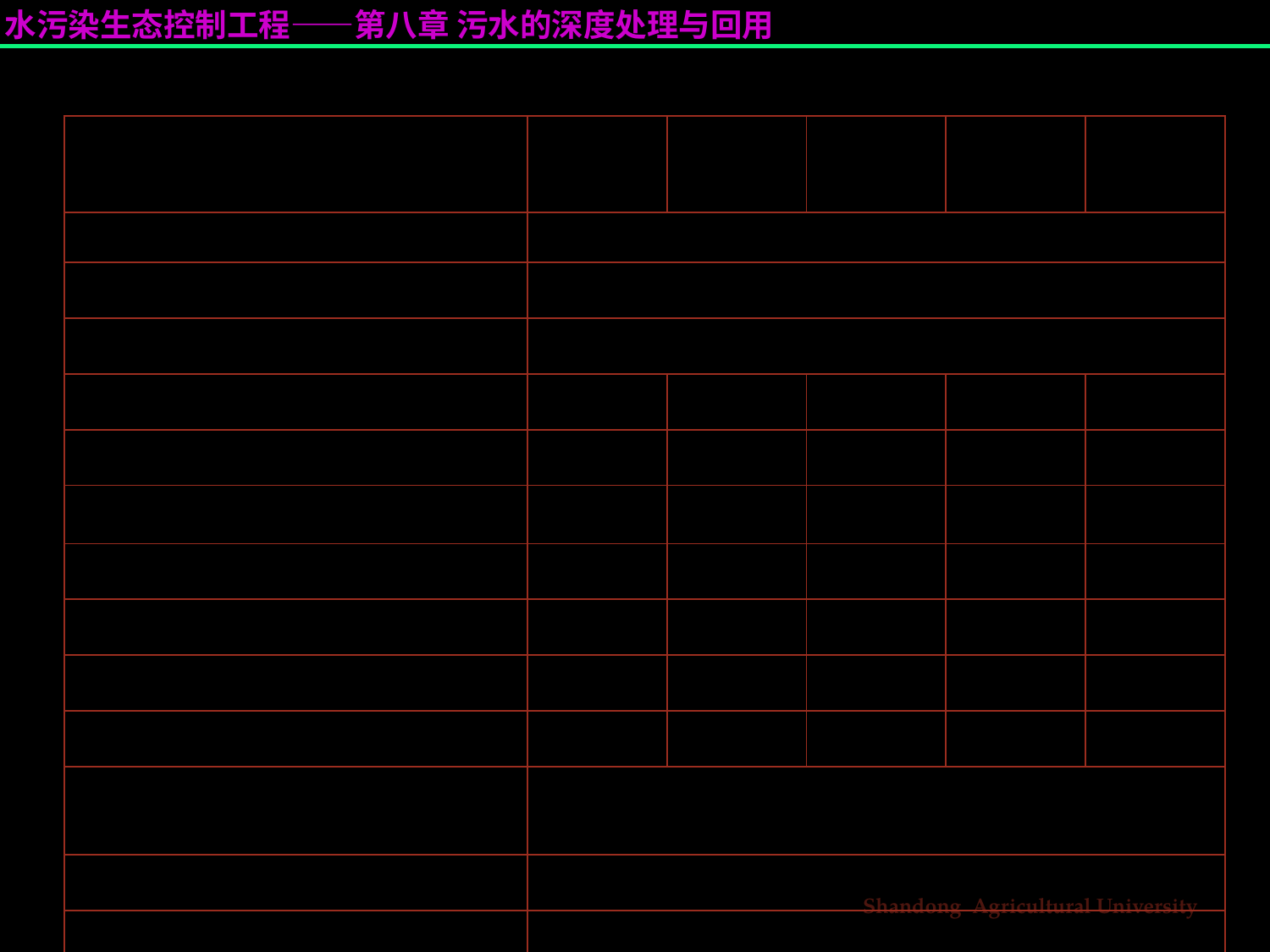

| 项 目 | 冲厕 | 道路清扫 消防 | 城市绿化 | 车辆冲洗 | 建筑施工 |
| --- | --- | --- | --- | --- | --- |
| pH | 6.0~9.0 |  |  |  |  |
| 色/度 ≤ | 30 |  |  |  |  |
| 嗅 | 无不快感 |  |  |  |  |
| 浊度/NTU ≤ | 5 | 10 | 10 | 5 | 20 |
| 溶解性总固体/(mg/L) ≤ | 1500 | 1500 | 1000 | 1000 | — |
| 五日生化需氧量(BOD5)/(mg/L) ≤ | 10 | 15 | 20 | 10 | 15 |
| 氨氮/(mg/L) ≤ | 10 | 10 | 20 | 10 | 20 |
| 阴离子表面活性剂/(mg/L) ≤ | 1.0 | 1.0 | 1.0 | 0.5 | 1.0 |
| 铁/(mg/L) ≤ | 0.3 | — | — | 0.3 | — |
| 锰/(mg/L) ≤ | 0.1 | — | — | 0.1 | — |
| 溶解氧/(mg/L) ≥ | 1.0 |  |  |  |  |
| 总余氯/(mg/L) | 接触30 min后≥1.0，管网末端≥0.2 |  |  |  |  |
| 总大肠菌群/(个/L) ≤ | 3 |  |  |  |  |